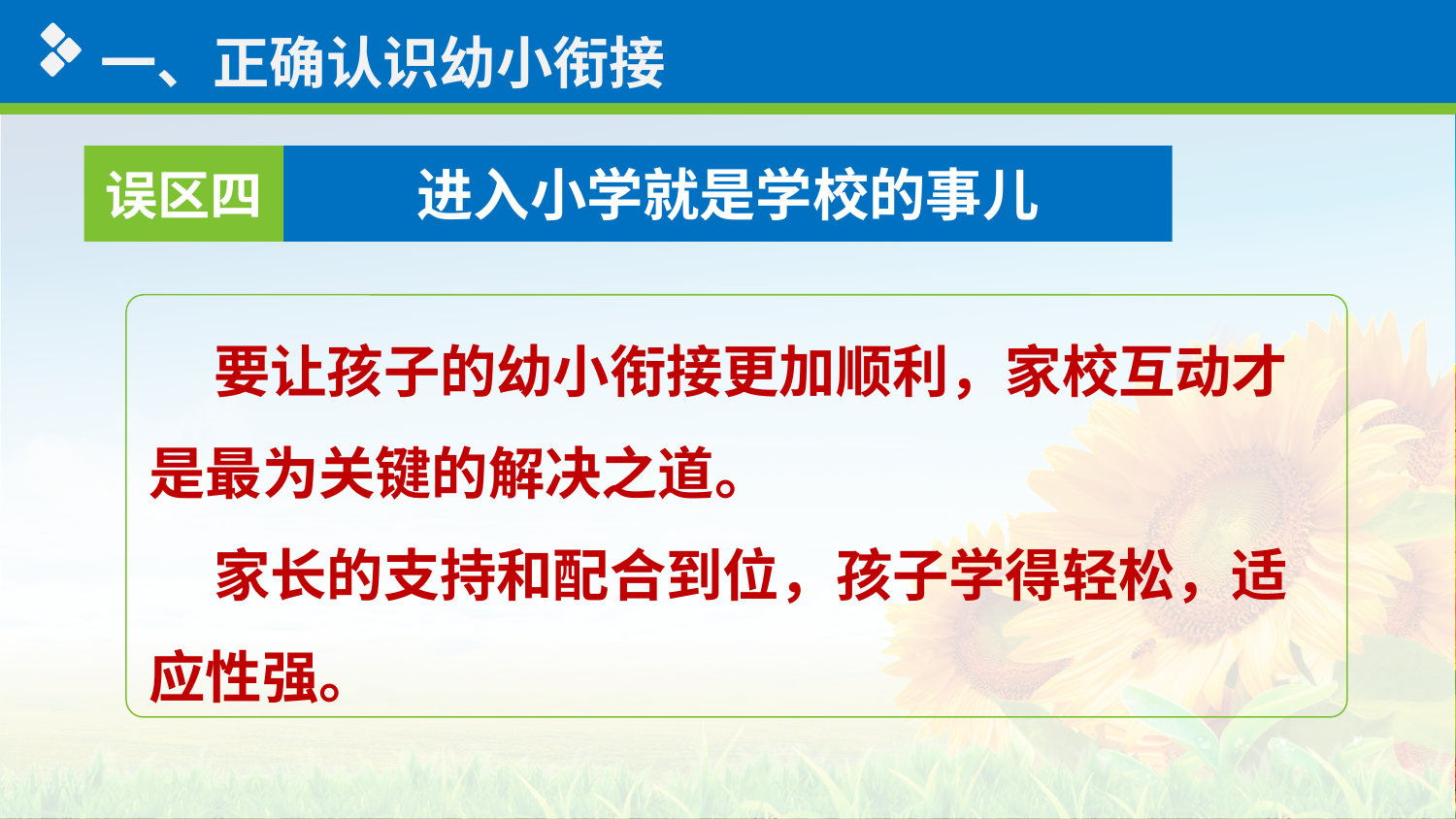

一、正确认识幼小衔接

误区四
进入小学就是学校的事儿

    要让孩子的幼小衔接更加顺利，家校互动才是最为关键的解决之道。
    家长的支持和配合到位，孩子学得轻松，适应性强。